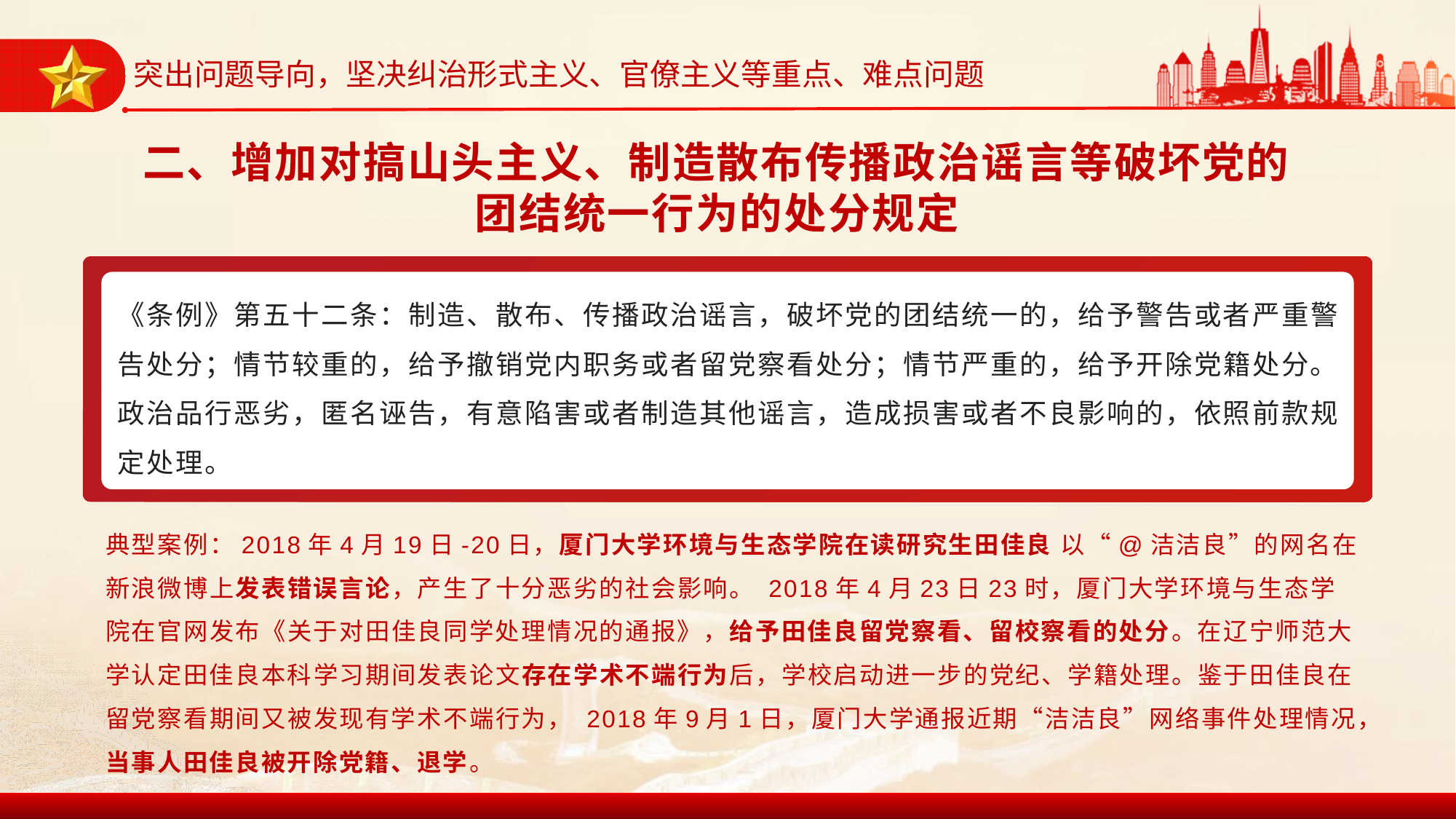

突出问题导向，坚决纠治形式主义、官僚主义等重点、难点问题
二、增加对搞山头主义、制造散布传播政治谣言等破坏党的团结统一行为的处分规定

《条例》第五十二条：制造、散布、传播政治谣言，破坏党的团结统一的，给予警告或者严重警告处分；情节较重的，给予撤销党内职务或者留党察看处分；情节严重的，给予开除党籍处分。
政治品行恶劣，匿名诬告，有意陷害或者制造其他谣言，造成损害或者不良影响的，依照前款规定处理。
典型案例：2018年4月19日-20日，厦门大学环境与生态学院在读研究生田佳良 以“@洁洁良”的网名在新浪微博上发表错误言论，产生了十分恶劣的社会影响。 2018年4月23日23时，厦门大学环境与生态学院在官网发布《关于对田佳良同学处理情况的通报》，给予田佳良留党察看、留校察看的处分。在辽宁师范大学认定田佳良本科学习期间发表论文存在学术不端行为后，学校启动进一步的党纪、学籍处理。鉴于田佳良在留党察看期间又被发现有学术不端行为， 2018年9月1日，厦门大学通报近期“洁洁良”网络事件处理情况，当事人田佳良被开除党籍、退学。